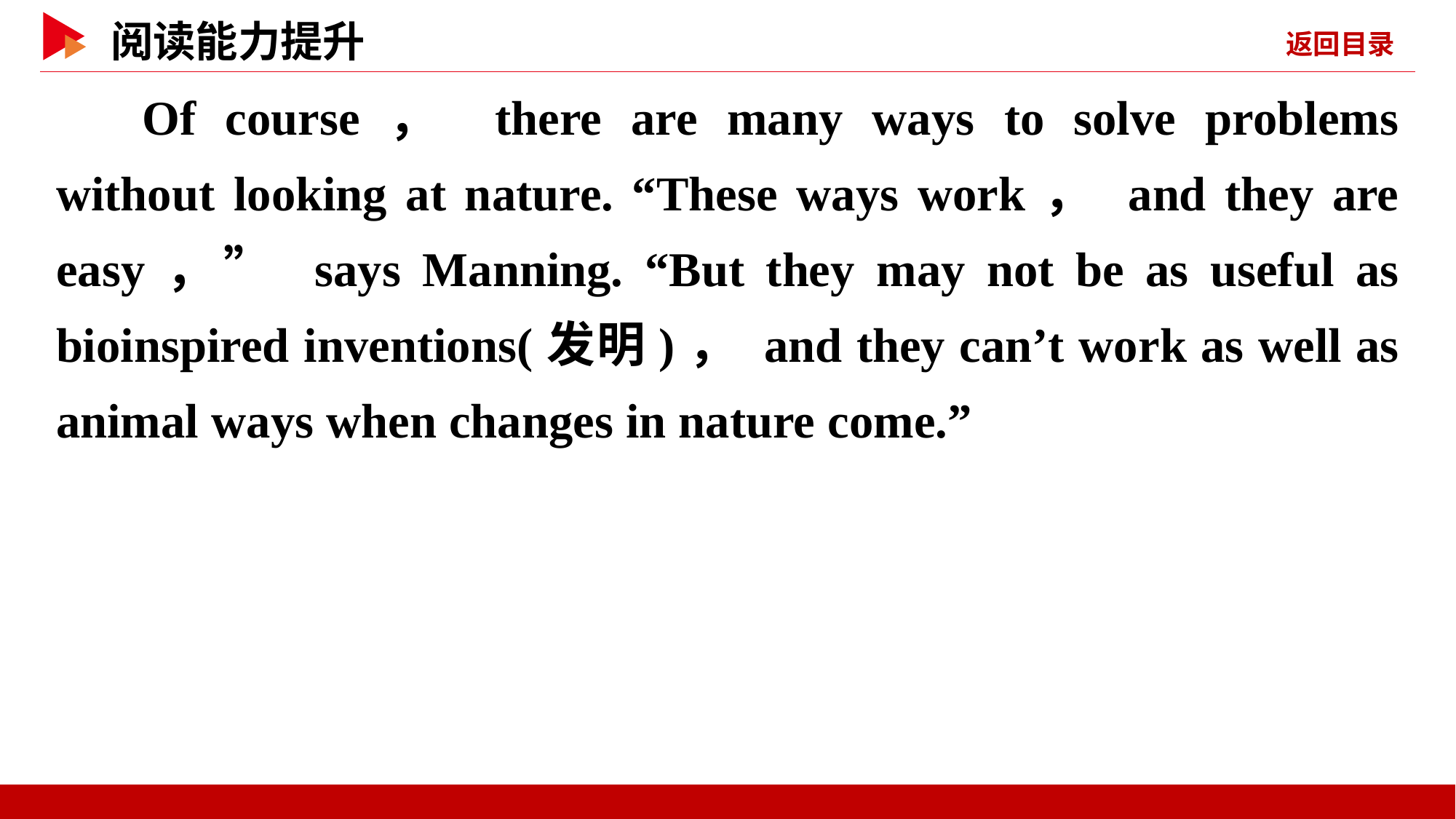

Of course， there are many ways to solve problems without looking at nature. “These ways work， and they are easy，” says Manning. “But they may not be as useful as bioinspired inventions(发明)， and they can’t work as well as animal ways when changes in nature come.”